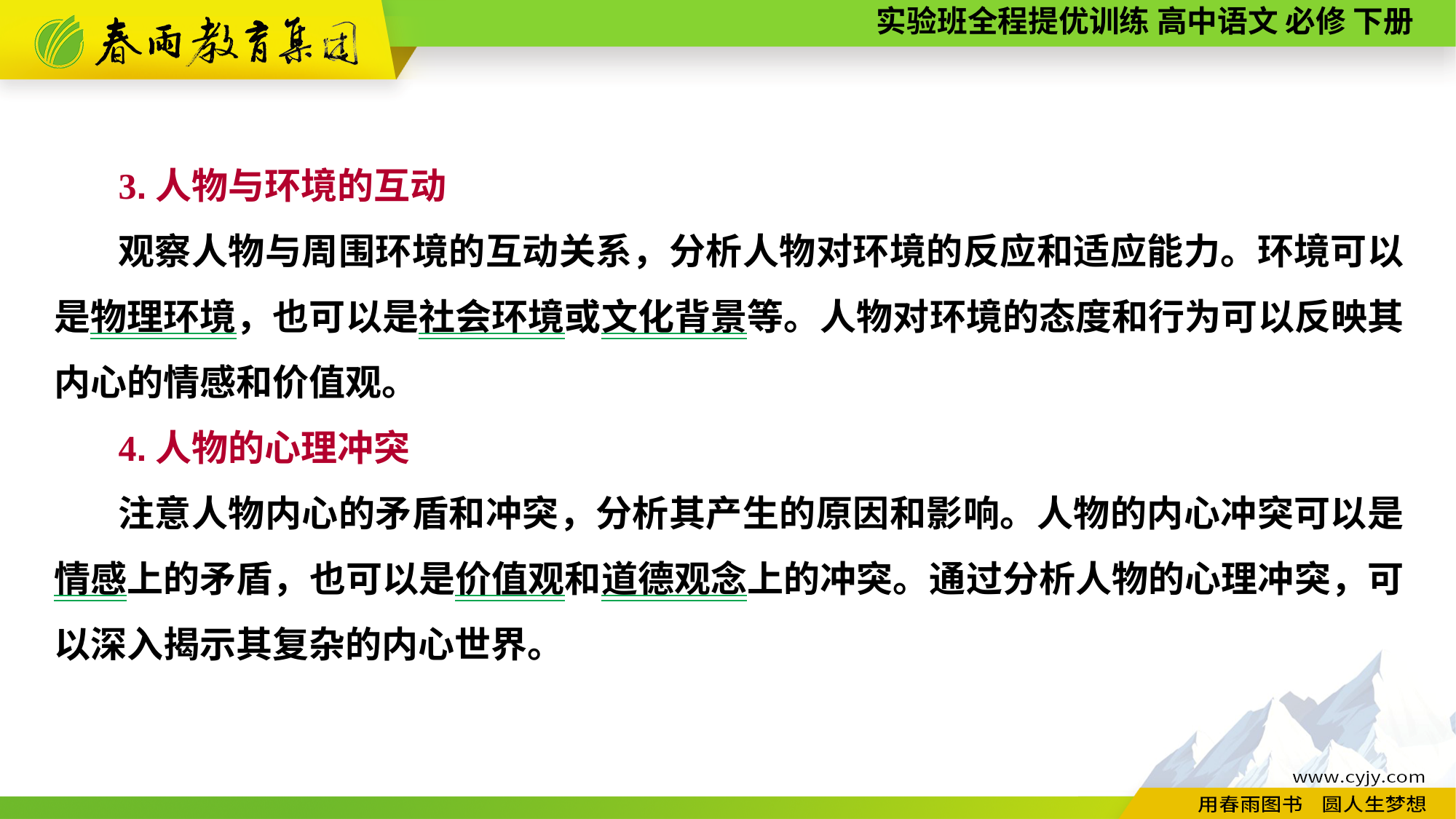

3.人物与环境的互动
观察人物与周围环境的互动关系，分析人物对环境的反应和适应能力。环境可以是物理环境，也可以是社会环境或文化背景等。人物对环境的态度和行为可以反映其内心的情感和价值观。
4.人物的心理冲突
注意人物内心的矛盾和冲突，分析其产生的原因和影响。人物的内心冲突可以是情感上的矛盾，也可以是价值观和道德观念上的冲突。通过分析人物的心理冲突，可以深入揭示其复杂的内心世界。